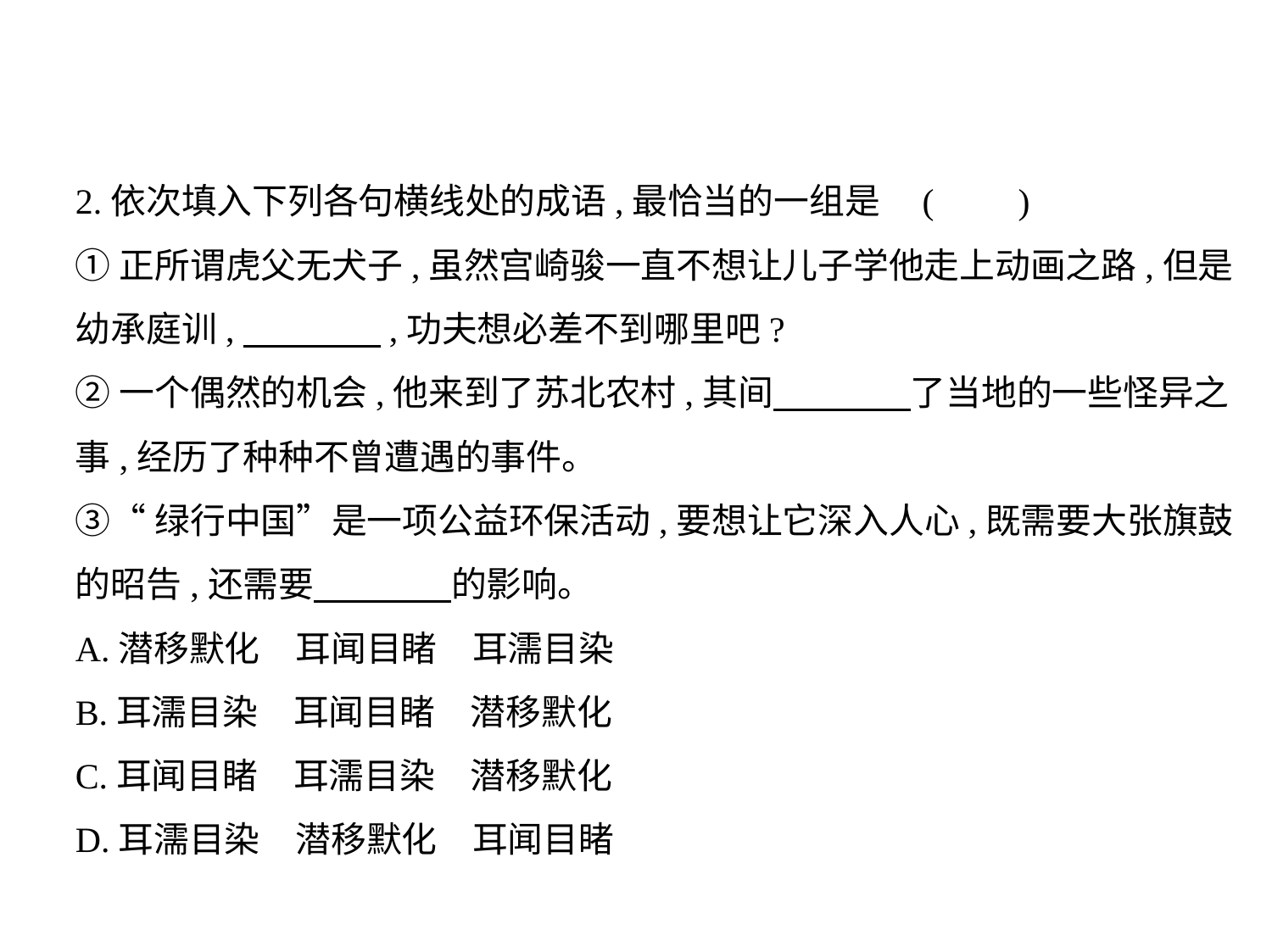

2.依次填入下列各句横线处的成语,最恰当的一组是 (　    )
①正所谓虎父无犬子,虽然宫崎骏一直不想让儿子学他走上动画之路,但是
幼承庭训,　　　    ,功夫想必差不到哪里吧?
②一个偶然的机会,他来到了苏北农村,其间　　　    了当地的一些怪异之
事,经历了种种不曾遭遇的事件。
③“绿行中国”是一项公益环保活动,要想让它深入人心,既需要大张旗鼓
的昭告,还需要　　　    的影响。
A.潜移默化　耳闻目睹　耳濡目染
B.耳濡目染　耳闻目睹　潜移默化
C.耳闻目睹　耳濡目染　潜移默化
D.耳濡目染　潜移默化　耳闻目睹